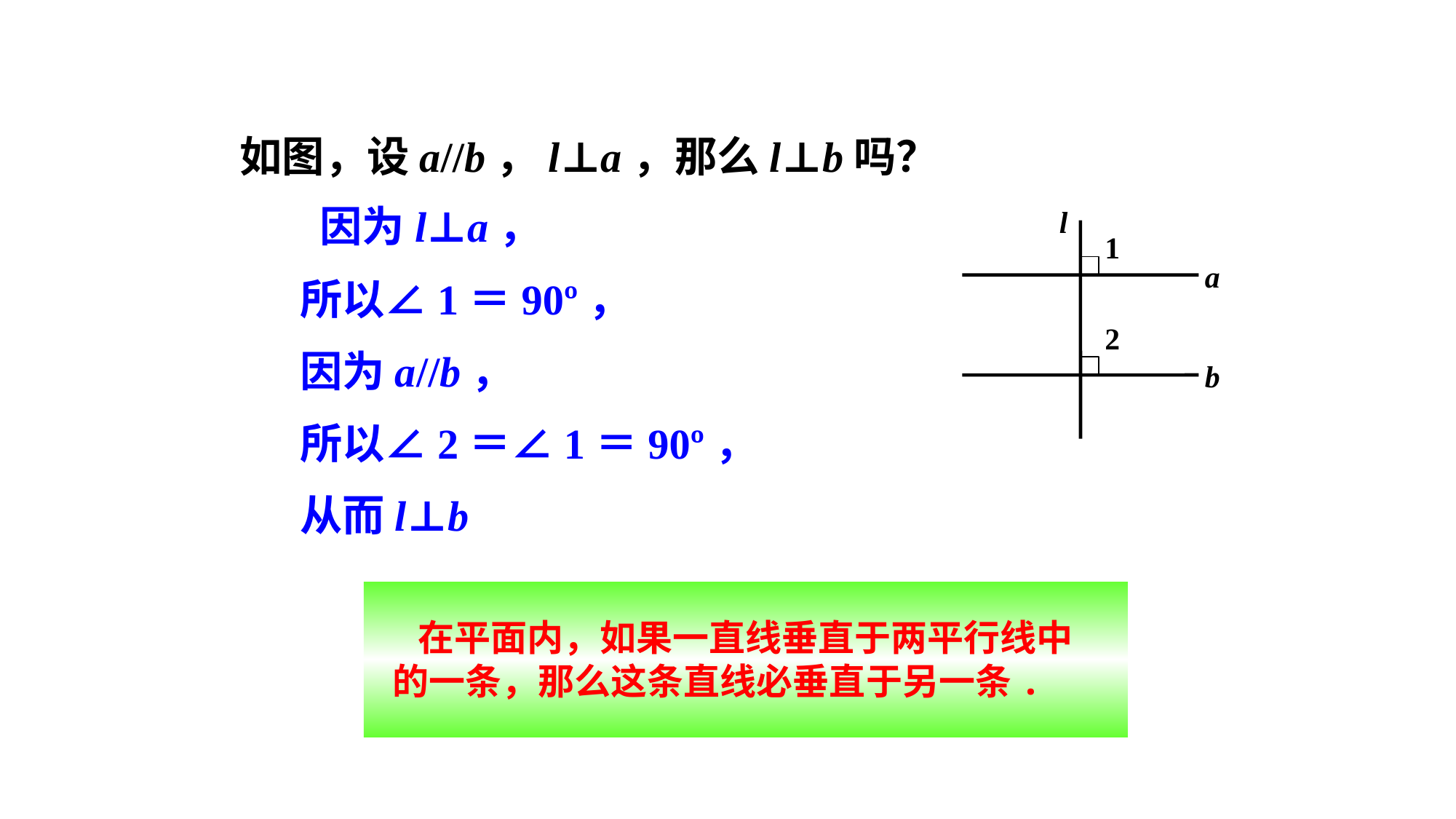

如图，设a//b，l⊥a，那么l⊥b吗？
 因为l⊥a，
所以∠1＝90º，
因为a//b，
所以∠2＝∠1＝90º，
从而l⊥b

l
1
a

2

b

  在平面内，如果一直线垂直于两平行线中的一条，那么这条直线必垂直于另一条.